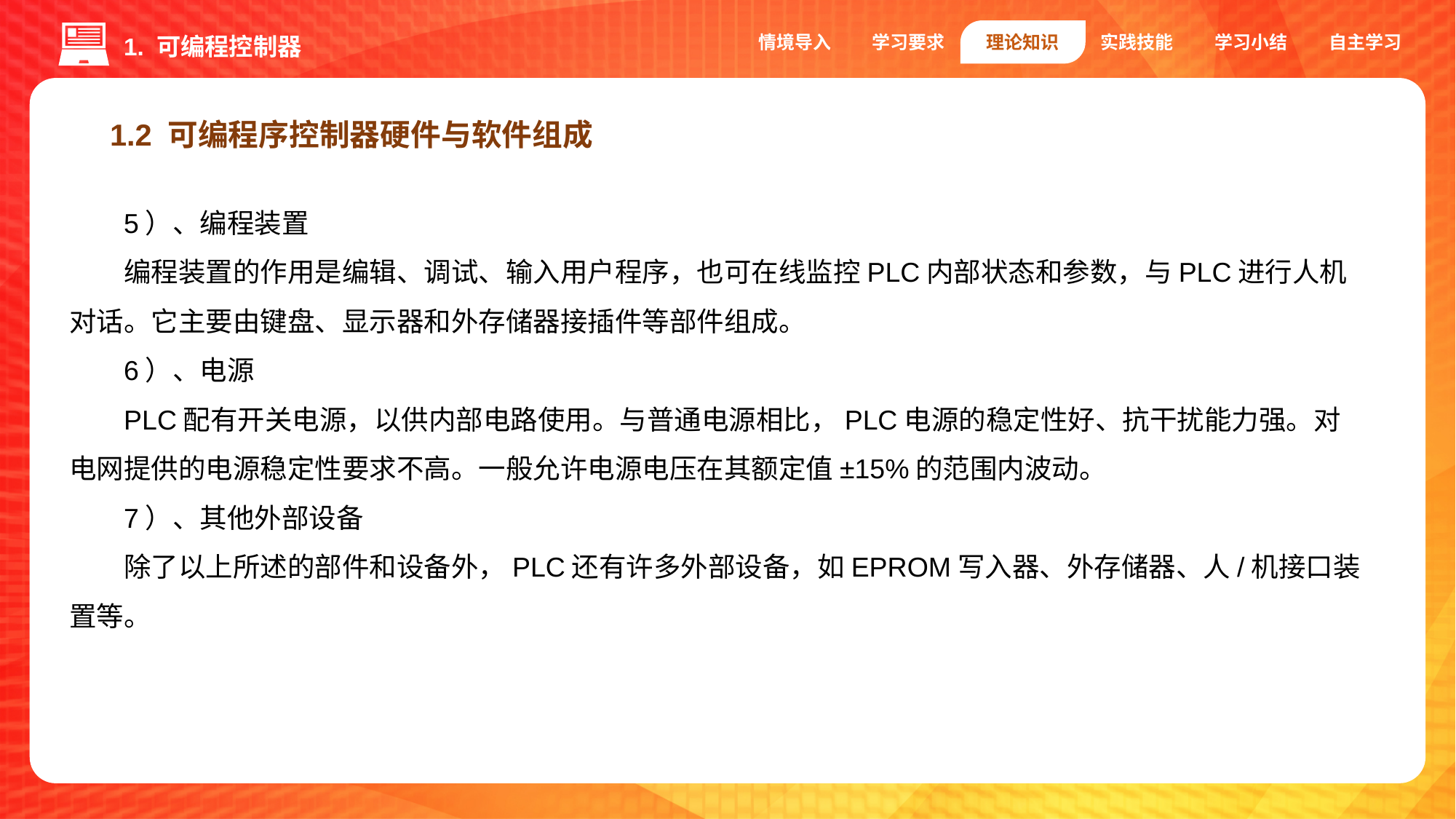

情境导入
学习要求
理论知识
实践技能
学习小结
自主学习

1. 可编程控制器
1.2 可编程序控制器硬件与软件组成
5）、编程装置
编程装置的作用是编辑、调试、输入用户程序，也可在线监控PLC内部状态和参数，与PLC进行人机对话。它主要由键盘、显示器和外存储器接插件等部件组成。
6）、电源
PLC配有开关电源，以供内部电路使用。与普通电源相比，PLC电源的稳定性好、抗干扰能力强。对电网提供的电源稳定性要求不高。一般允许电源电压在其额定值±15%的范围内波动。
7）、其他外部设备
除了以上所述的部件和设备外，PLC还有许多外部设备，如EPROM写入器、外存储器、人/机接口装置等。